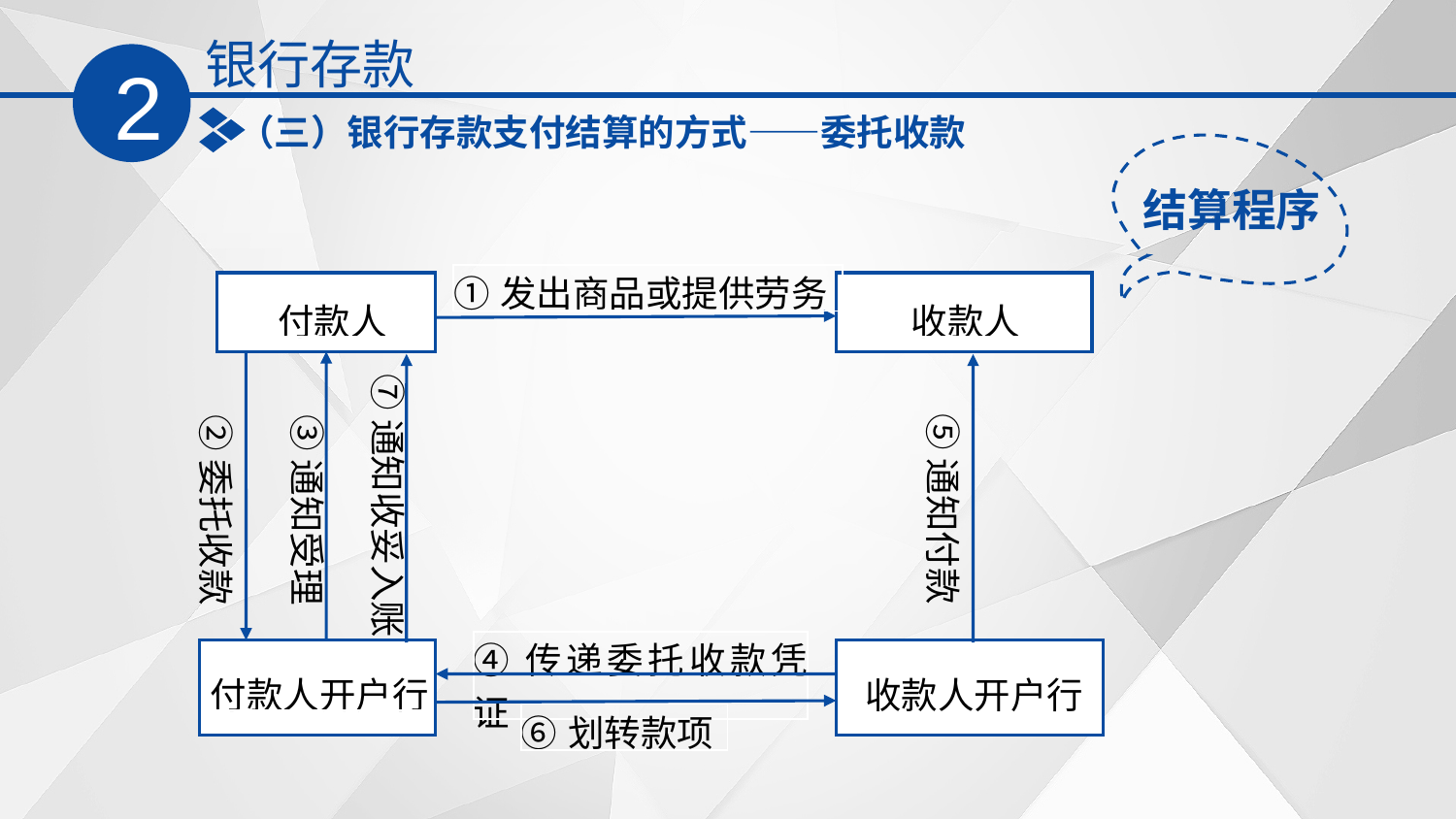

银行存款
2

（三）银行存款支付结算的方式——委托收款

结算程序
| ①发出商品或提供劳务 |
| --- |

| 付款人 |
| --- |
| 收款人 |
| --- |

⑦通知收妥入账
⑤通知付款
③通知受理
②委托收款
| ④传递委托收款凭证 |
| --- |
| 付款人开户行 |
| --- |
| 收款人开户行 |
| --- |

| ⑥划转款项 |
| --- |